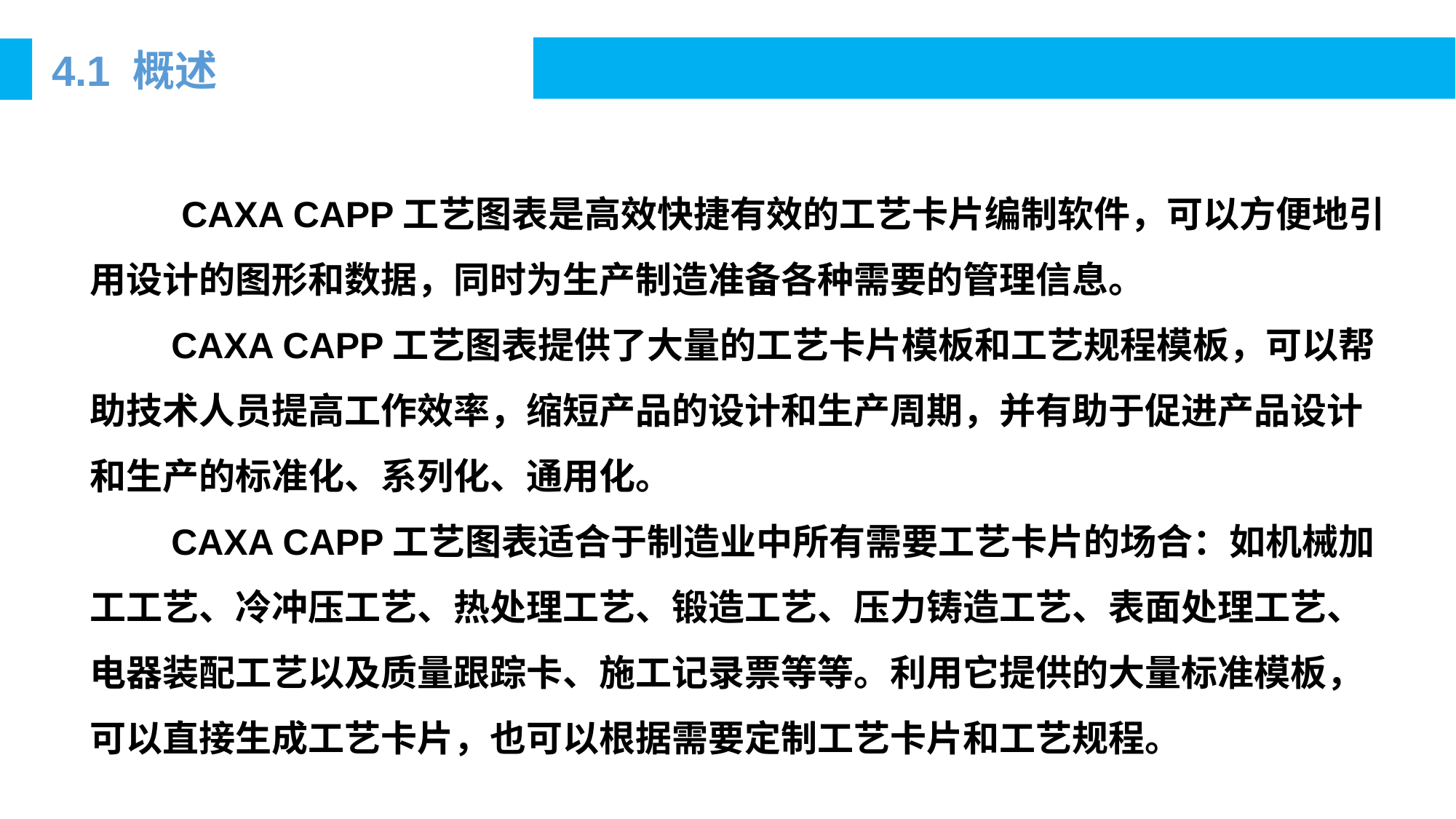

4.1 概述
         CAXA CAPP工艺图表是高效快捷有效的工艺卡片编制软件，可以方便地引用设计的图形和数据，同时为生产制造准备各种需要的管理信息。
        CAXA CAPP工艺图表提供了大量的工艺卡片模板和工艺规程模板，可以帮助技术人员提高工作效率，缩短产品的设计和生产周期，并有助于促进产品设计和生产的标准化、系列化、通用化。
        CAXA CAPP工艺图表适合于制造业中所有需要工艺卡片的场合：如机械加工工艺、冷冲压工艺、热处理工艺、锻造工艺、压力铸造工艺、表面处理工艺、电器装配工艺以及质量跟踪卡、施工记录票等等。利用它提供的大量标准模板，可以直接生成工艺卡片，也可以根据需要定制工艺卡片和工艺规程。